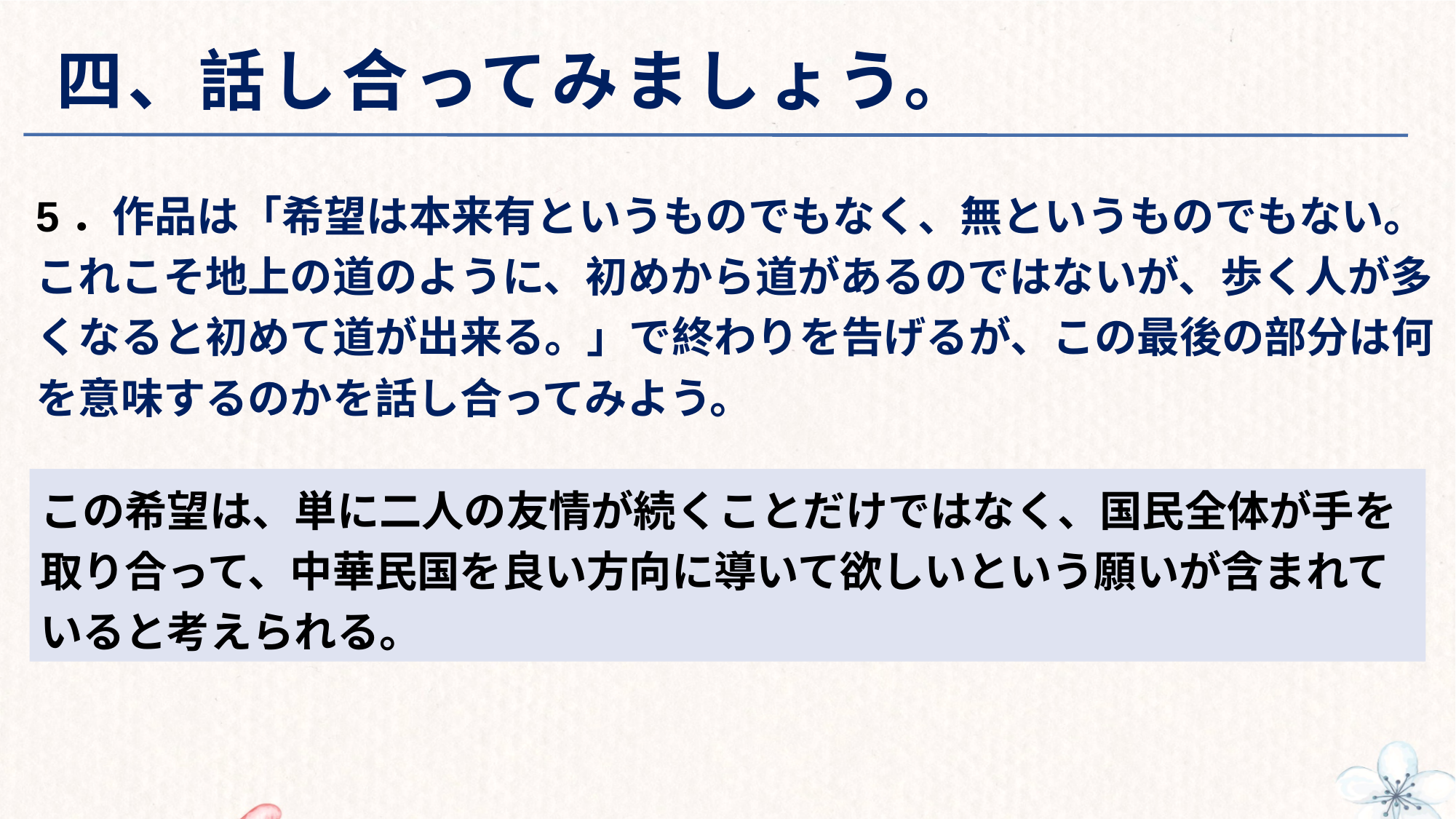

# 四、話し合ってみましょう。
5．作品は「希望は本来有というものでもなく、無というものでもない。これこそ地上の道のように、初めから道があるのではないが、歩く人が多くなると初めて道が出来る。」で終わりを告げるが、この最後の部分は何を意味するのかを話し合ってみよう。
この希望は、単に二人の友情が続くことだけではなく、国民全体が手を取り合って、中華民国を良い方向に導いて欲しいという願いが含まれていると考えられる。